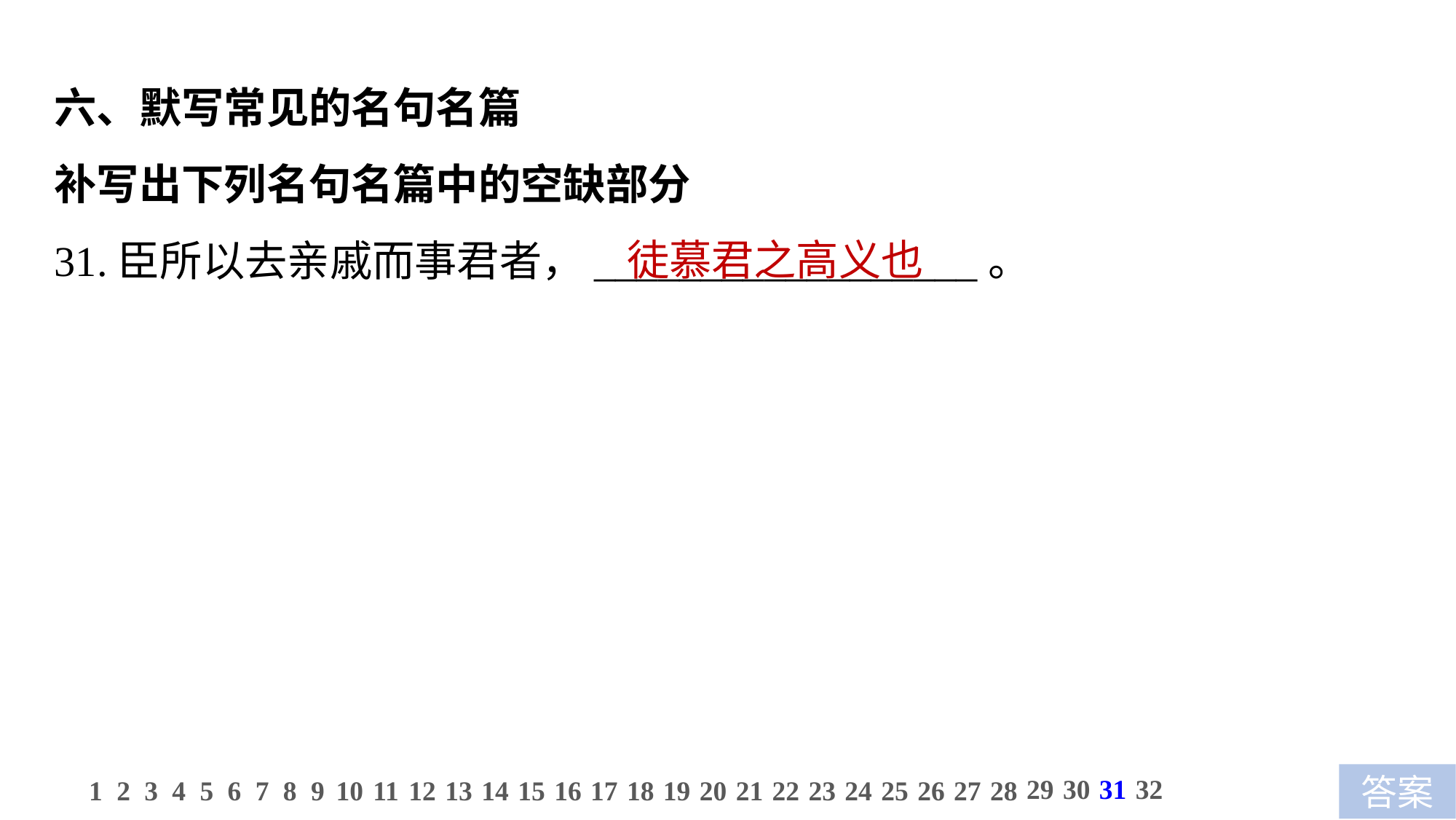

六、默写常见的名句名篇
补写出下列名句名篇中的空缺部分
31.臣所以去亲戚而事君者，__________________。
徒慕君之高义也
29
30
31
32
1
2
3
4
5
6
7
8
9
10
11
12
13
14
15
16
17
18
19
20
21
22
23
24
25
26
27
28
答案